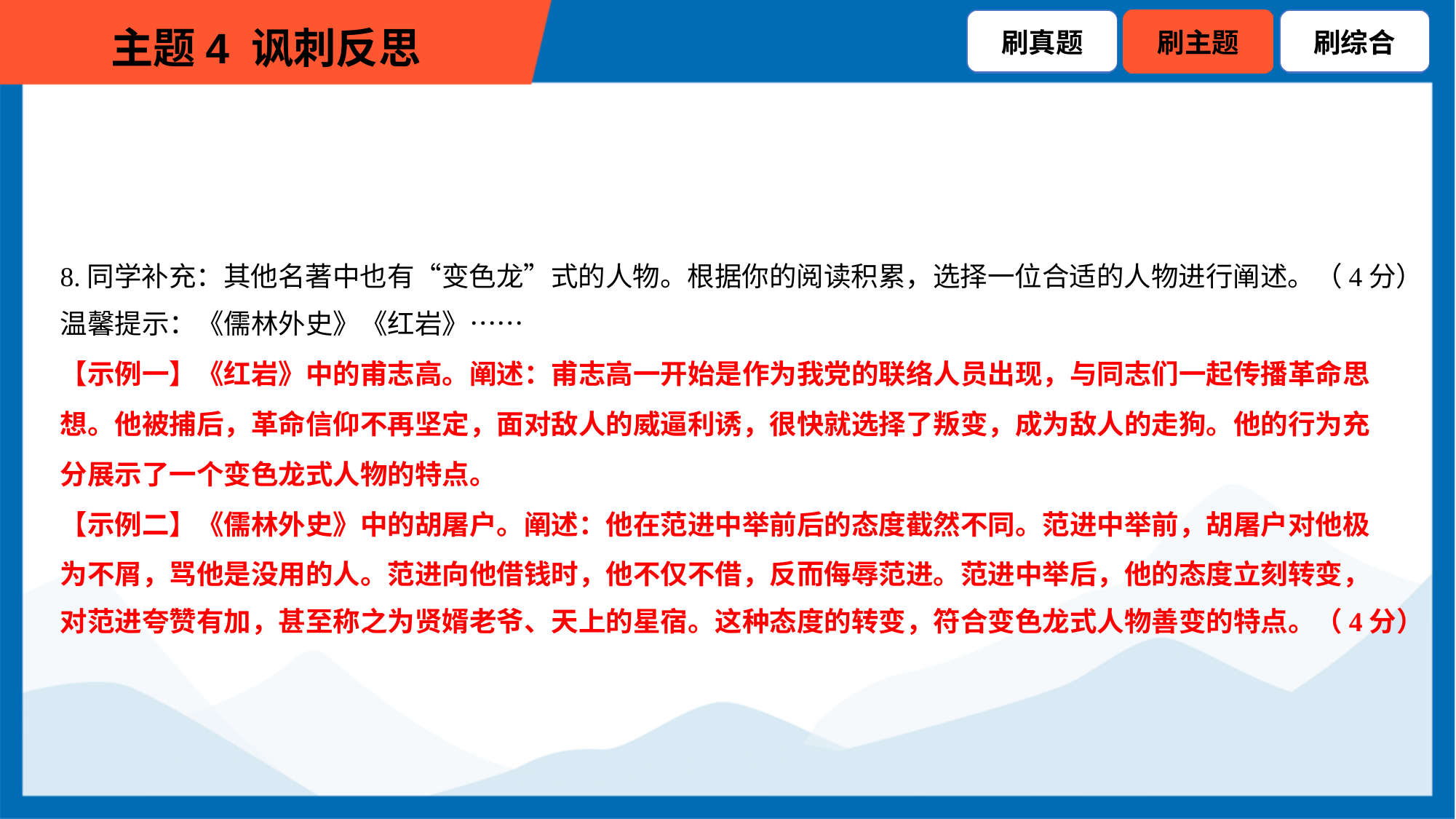

8.同学补充：其他名著中也有“变色龙”式的人物。根据你的阅读积累，选择一位合适的人物进行阐述。（4分）
温馨提示：《儒林外史》《红岩》……
【示例一】《红岩》中的甫志高。阐述：甫志高一开始是作为我党的联络人员出现，与同志们一起传播革命思
想。他被捕后，革命信仰不再坚定，面对敌人的威逼利诱，很快就选择了叛变，成为敌人的走狗。他的行为充
分展示了一个变色龙式人物的特点。
【示例二】《儒林外史》中的胡屠户。阐述：他在范进中举前后的态度截然不同。范进中举前，胡屠户对他极
为不屑，骂他是没用的人。范进向他借钱时，他不仅不借，反而侮辱范进。范进中举后，他的态度立刻转变，
对范进夸赞有加，甚至称之为贤婿老爷、天上的星宿。这种态度的转变，符合变色龙式人物善变的特点。（4分）